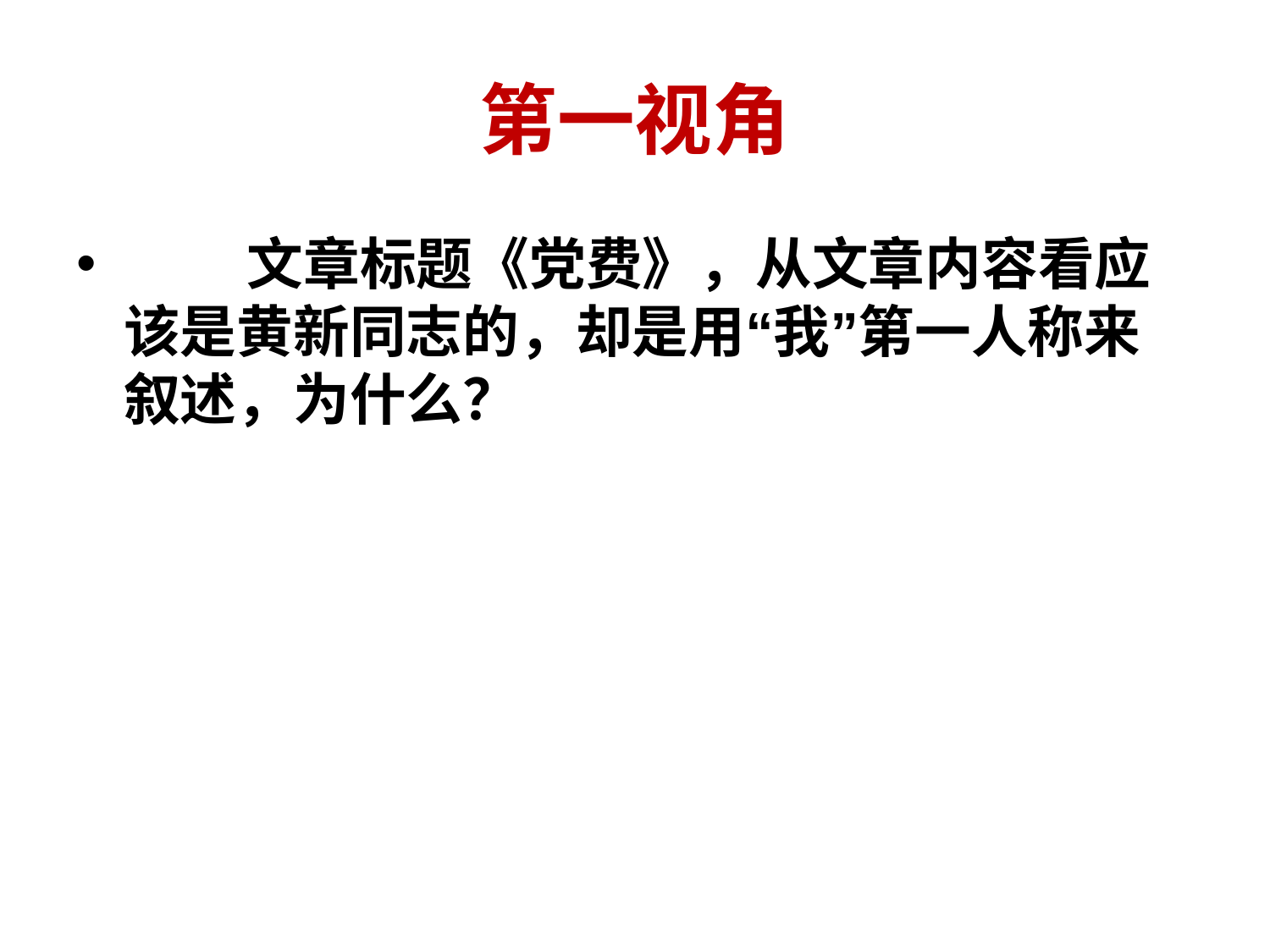

# 第一视角
       文章标题《党费》，从文章内容看应该是黄新同志的，却是用“我”第一人称来叙述，为什么？